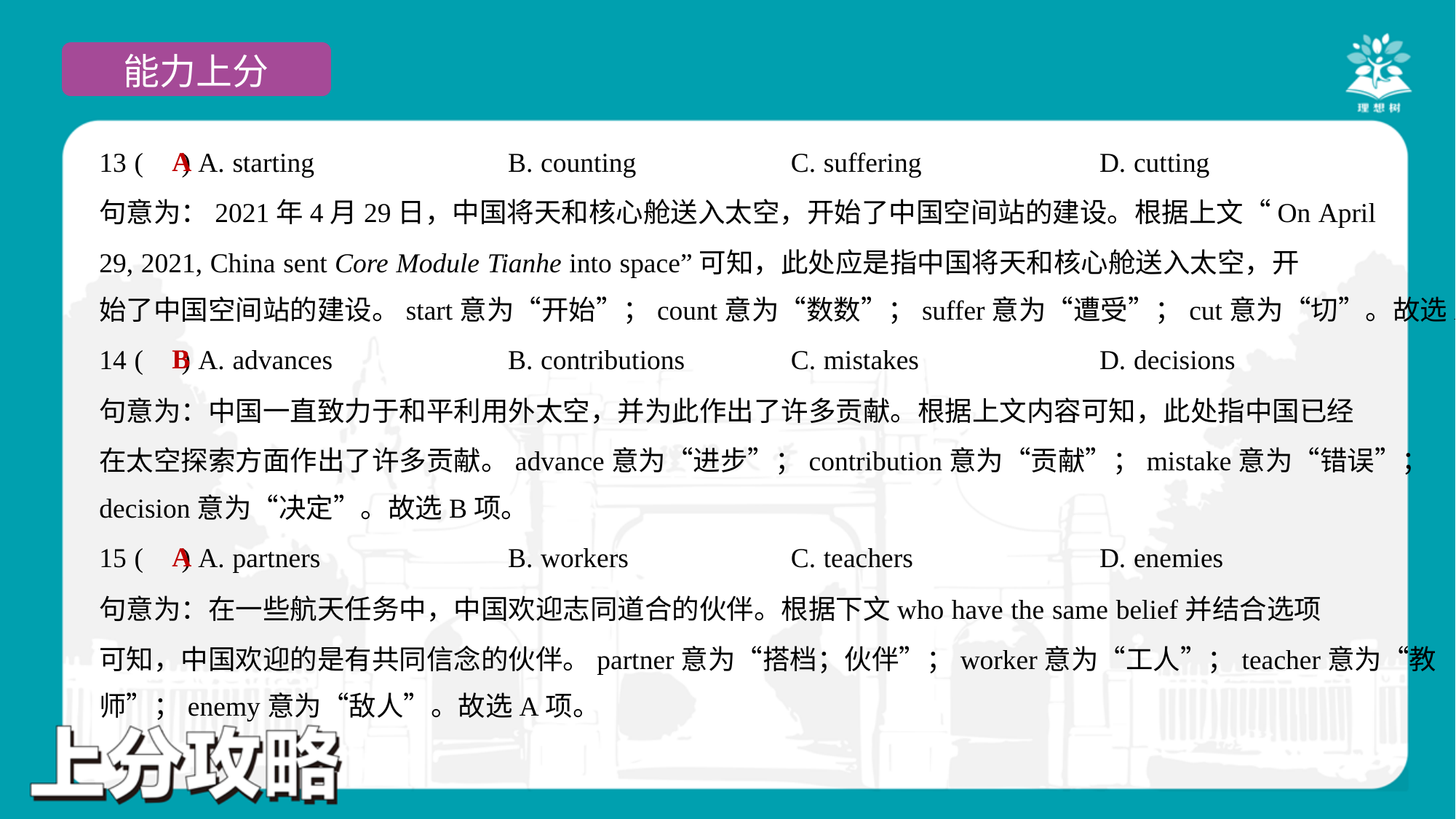

A
13 (     ) A. starting	B. counting	C. suffering	D. cutting
句意为：2021年4月29日，中国将天和核心舱送入太空，开始了中国空间站的建设。根据上文“On April
29, 2021, China sent Core Module Tianhe into space”可知，此处应是指中国将天和核心舱送入太空，开
始了中国空间站的建设。start意为“开始”；count意为“数数”；suffer意为“遭受”；cut意为“切”。故选A项。
B
14 (     ) A. advances	B. contributions	C. mistakes	D. decisions
句意为：中国一直致力于和平利用外太空，并为此作出了许多贡献。根据上文内容可知，此处指中国已经
在太空探索方面作出了许多贡献。advance意为“进步”；contribution意为“贡献”；mistake意为“错误”；
decision意为“决定”。故选B项。
A
15 (     ) A. partners	B. workers	C. teachers	D. enemies
句意为：在一些航天任务中，中国欢迎志同道合的伙伴。根据下文who have the same belief并结合选项
可知，中国欢迎的是有共同信念的伙伴。partner意为“搭档；伙伴”；worker意为“工人”；teacher意为“教
师”；enemy意为“敌人”。故选A项。